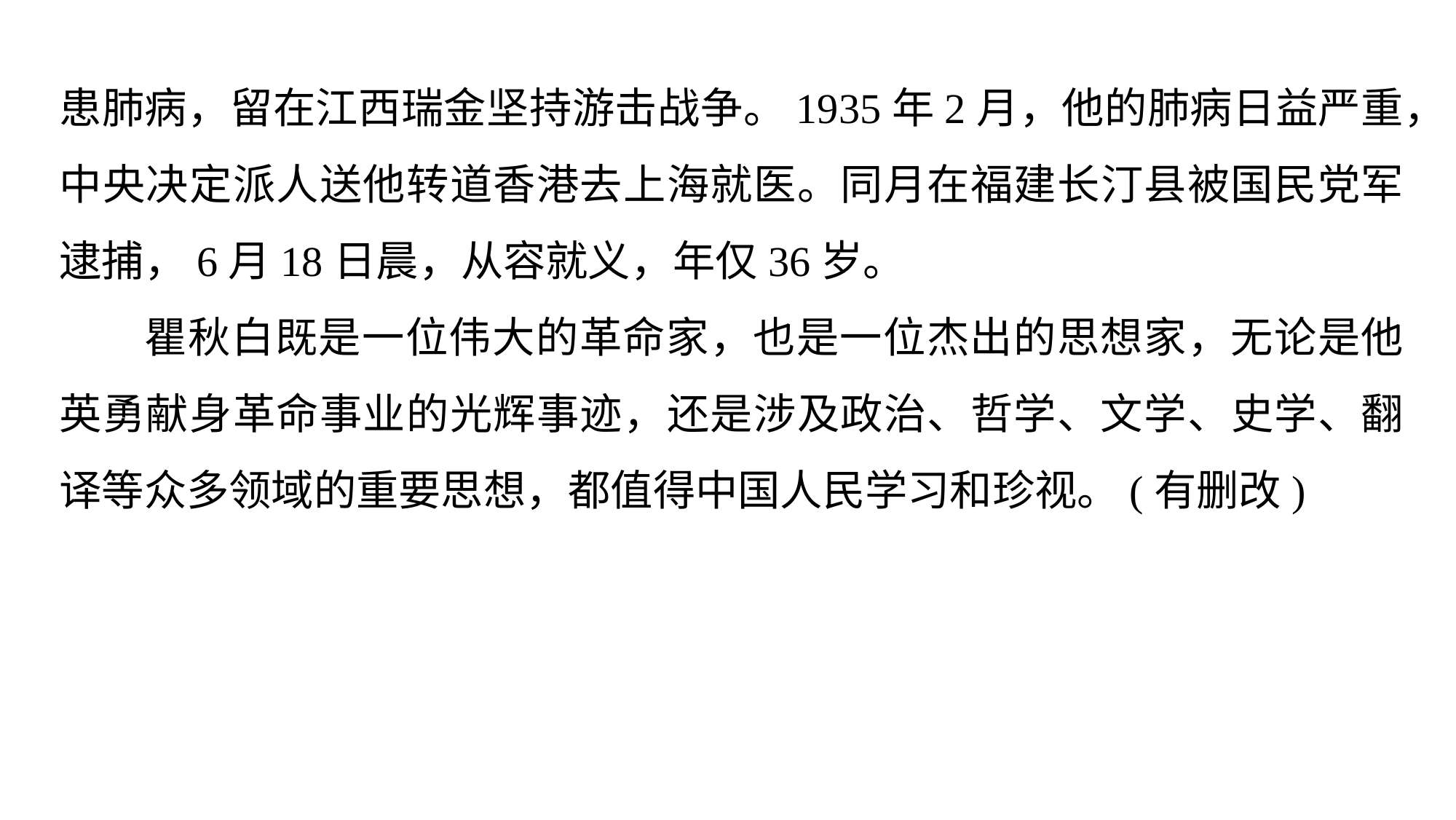

患肺病，留在江西瑞金坚持游击战争。1935年2月，他的肺病日益严重，中央决定派人送他转道香港去上海就医。同月在福建长汀县被国民党军逮捕，6月18日晨，从容就义，年仅36岁。
瞿秋白既是一位伟大的革命家，也是一位杰出的思想家，无论是他英勇献身革命事业的光辉事迹，还是涉及政治、哲学、文学、史学、翻译等众多领域的重要思想，都值得中国人民学习和珍视。(有删改)